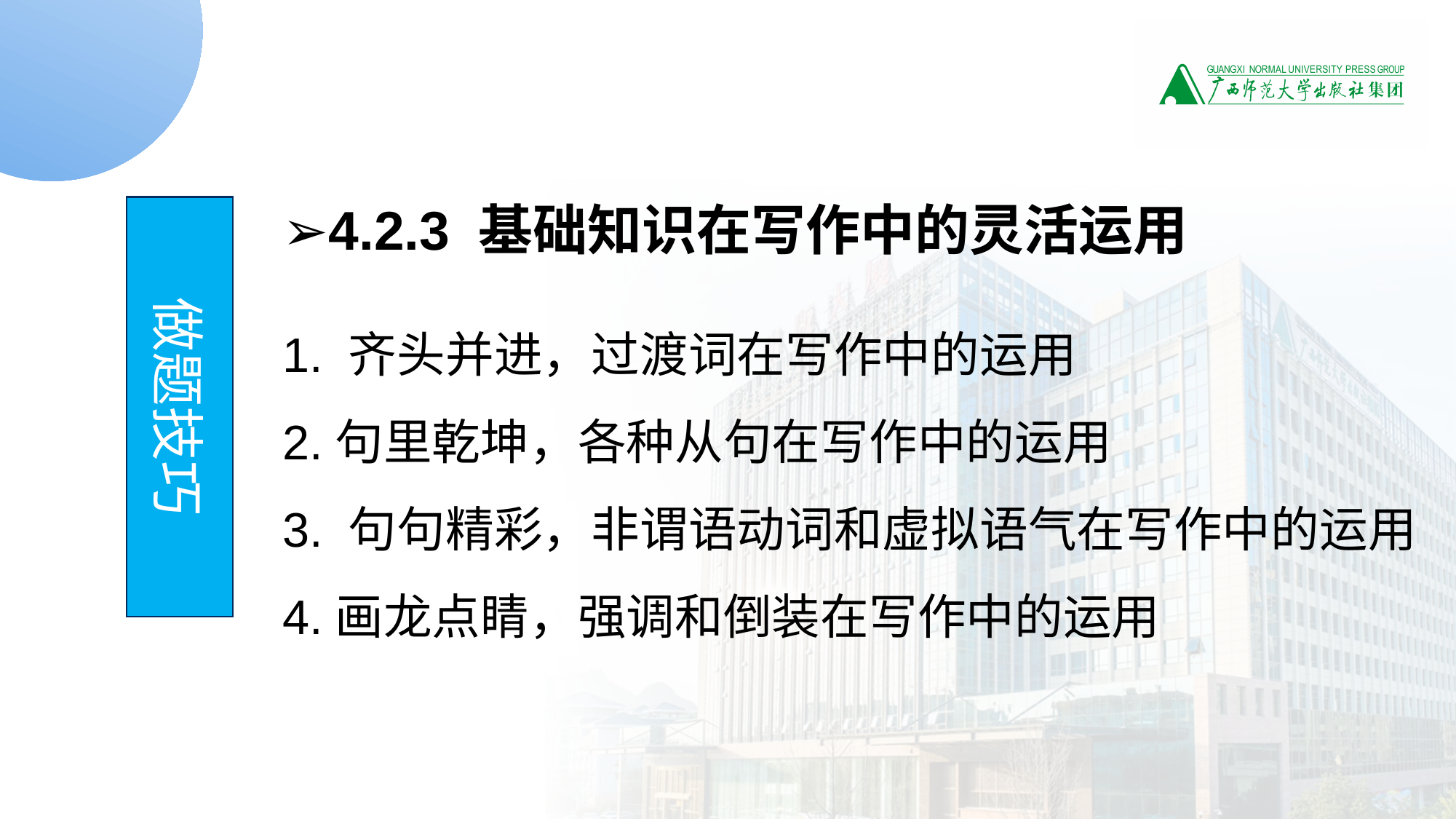

➢4.2.3 基础知识在写作中的灵活运用

1. 齐头并进，过渡词在写作中的运用
2.句里乾坤，各种从句在写作中的运用
3. 句句精彩，非谓语动词和虚拟语气在写作中的运用
4.画龙点睛，强调和倒装在写作中的运用

做题技巧